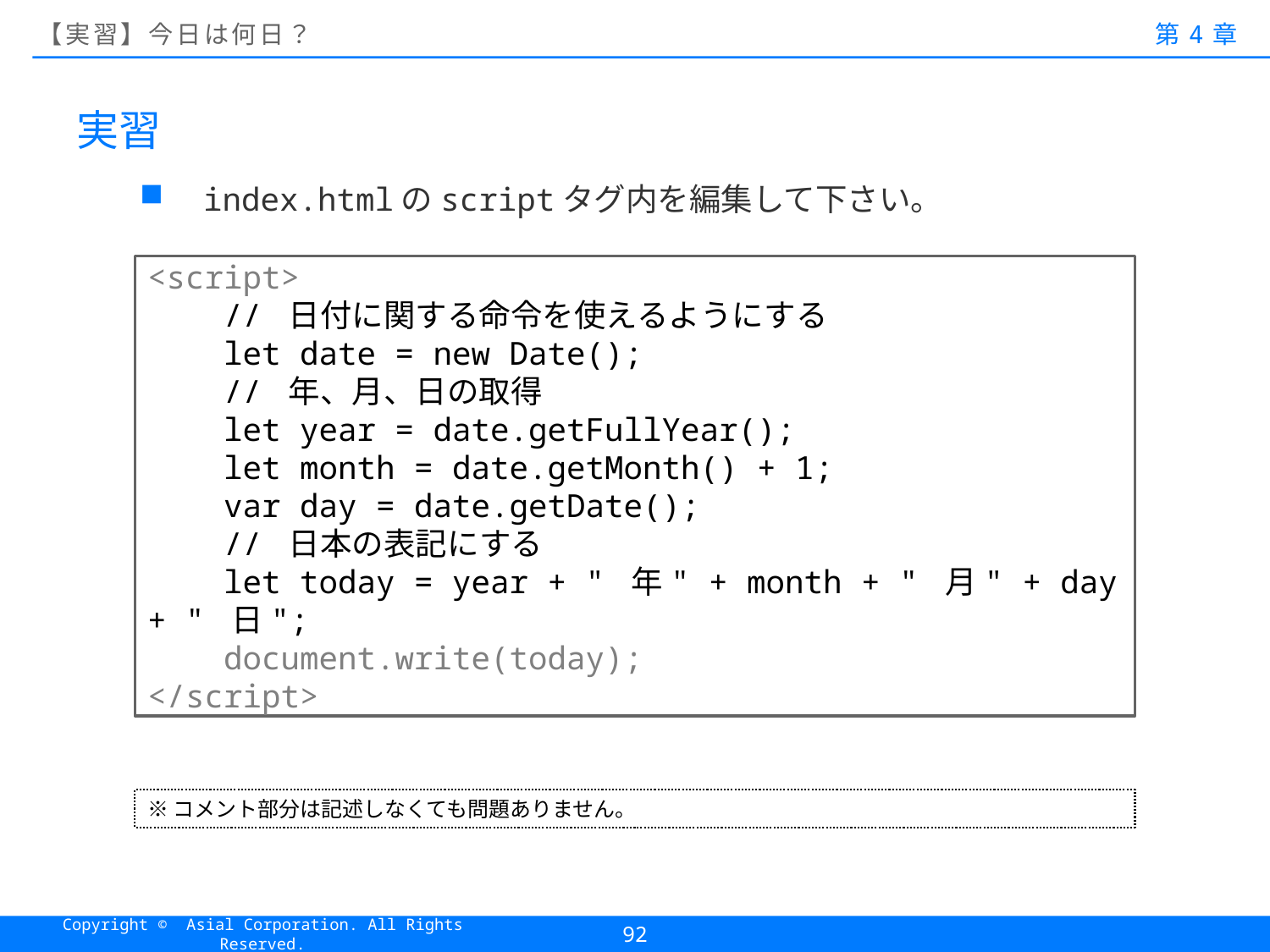

# 【実習】今日は何日？
第4章
実習
index.htmlのscriptタグ内を編集して下さい。
<script>
    // 日付に関する命令を使えるようにする
    let date = new Date();
    // 年、月、日の取得
    let year = date.getFullYear();
    let month = date.getMonth() + 1;
    var day = date.getDate();
    // 日本の表記にする
    let today = year + " 年" + month + " 月" + day + " 日";
    document.write(today);
</script>
※コメント部分は記述しなくても問題ありません。
92